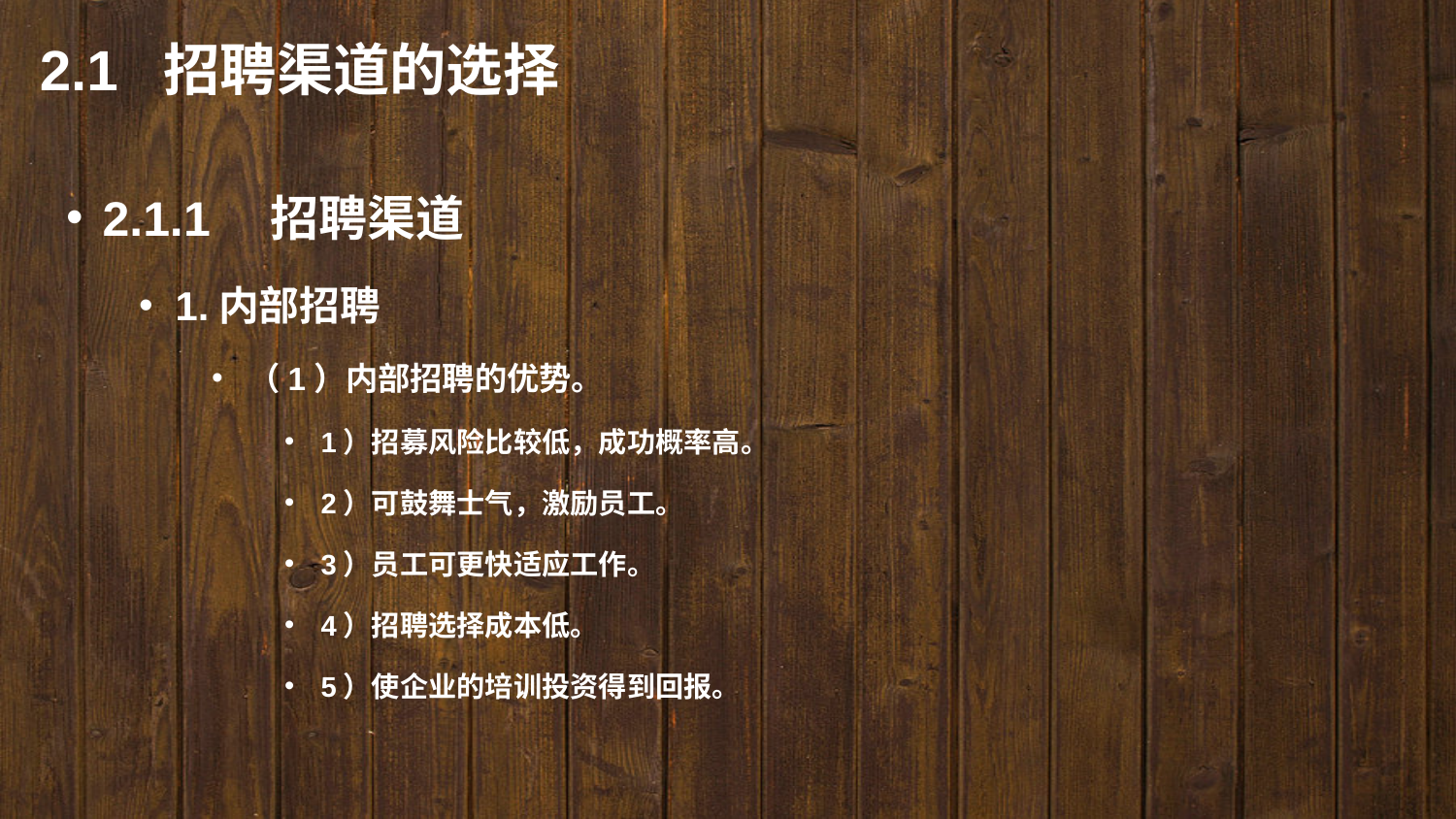

2.1  招聘渠道的选择
2.1.1　招聘渠道
1.内部招聘
（1）内部招聘的优势。
1）招募风险比较低，成功概率高。
2）可鼓舞士气，激励员工。
3）员工可更快适应工作。
4）招聘选择成本低。
5）使企业的培训投资得到回报。